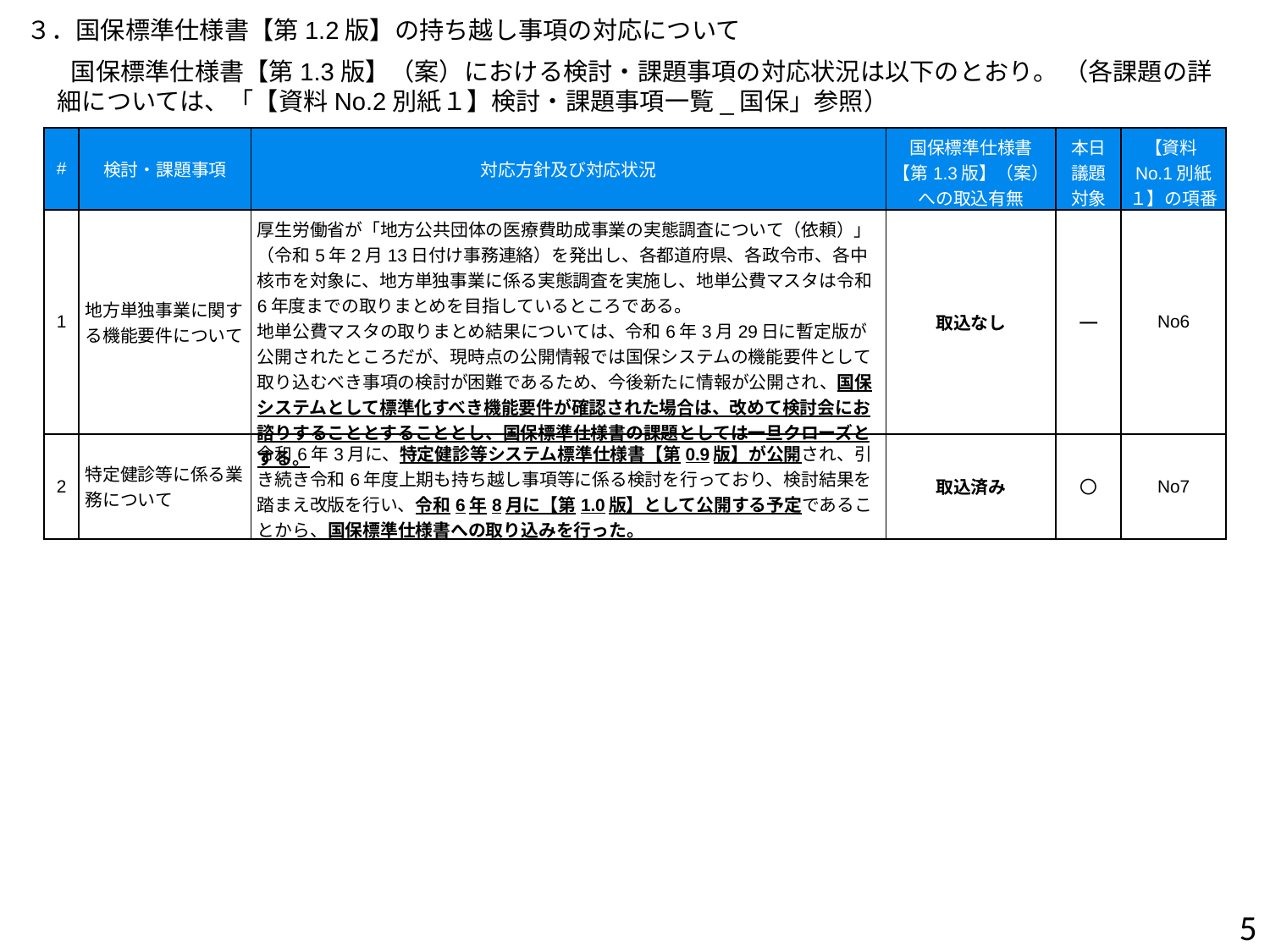

３．国保標準仕様書【第1.2版】の持ち越し事項の対応について
      国保標準仕様書【第1.3版】（案）における検討・課題事項の対応状況は以下のとおり。 （各課題の詳細については、「【資料No.2別紙１】検討・課題事項一覧_国保」参照）
| # | 検討・課題事項 | 対応方針及び対応状況 | 国保標準仕様書 【第1.3版】（案） への取込有無 | 本日議題 対象 | 【資料No.1別紙１】の項番 |
| --- | --- | --- | --- | --- | --- |
| 1 | 地方単独事業に関する機能要件について | 厚生労働省が「地方公共団体の医療費助成事業の実態調査について（依頼）」（令和5年2月13日付け事務連絡）を発出し、各都道府県、各政令市、各中核市を対象に、地方単独事業に係る実態調査を実施し、地単公費マスタは令和6年度までの取りまとめを目指しているところである。 地単公費マスタの取りまとめ結果については、令和6年3月29日に暫定版が公開されたところだが、現時点の公開情報では国保システムの機能要件として取り込むべき事項の検討が困難であるため、今後新たに情報が公開され、国保システムとして標準化すべき機能要件が確認された場合は、改めて検討会にお諮りすることとすることとし、国保標準仕様書の課題としては一旦クローズとする。 | 取込なし | ― | No6 |
| 2 | 特定健診等に係る業務について | 令和6年3月に、特定健診等システム標準仕様書【第0.9版】が公開され、引き続き令和6年度上期も持ち越し事項等に係る検討を行っており、検討結果を踏まえ改版を行い、令和6年8月に【第1.0版】として公開する予定であることから、国保標準仕様書への取り込みを行った。 | 取込済み | 〇 | No7 |
5